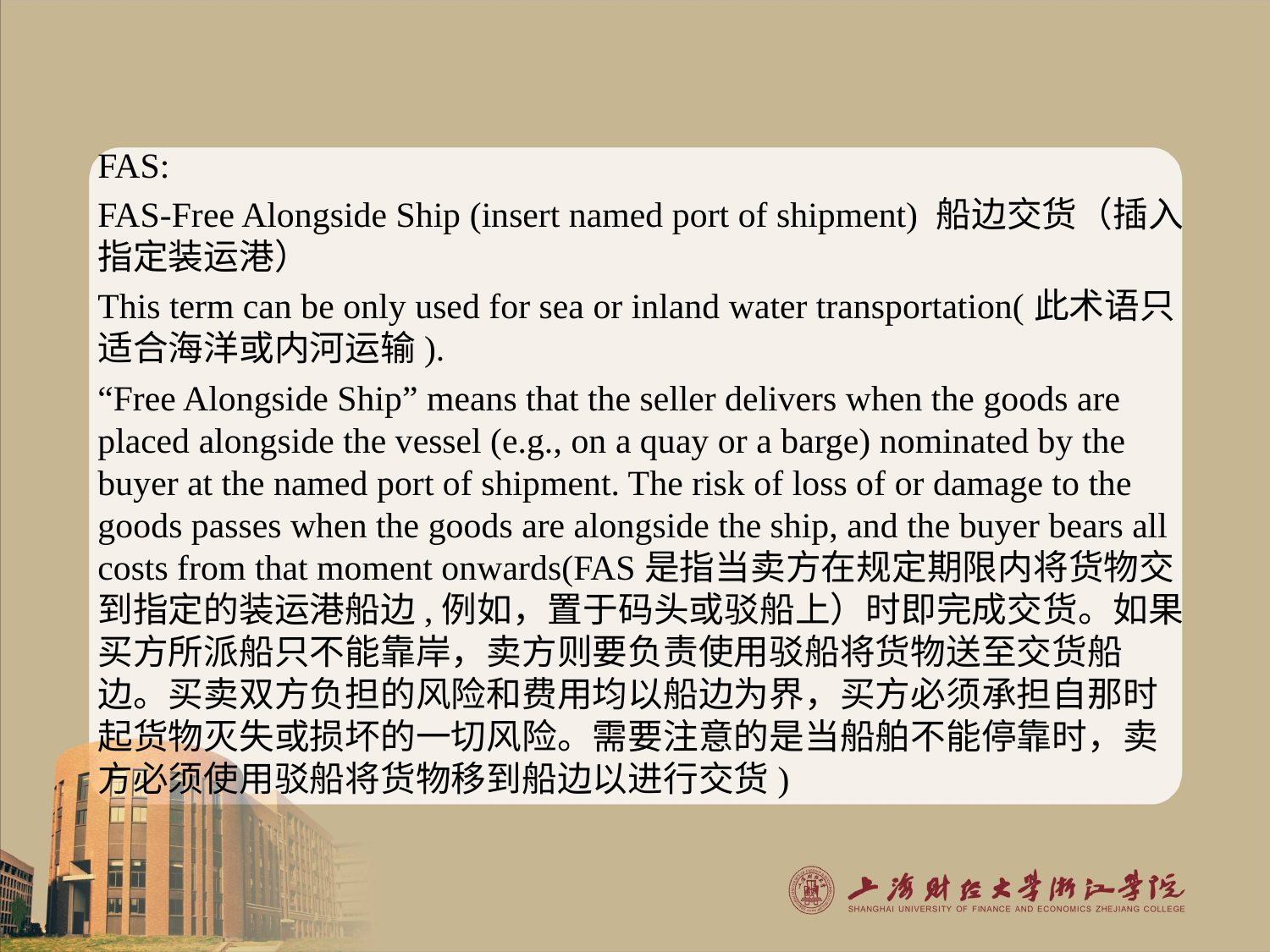

#
FAS:
FAS-Free Alongside Ship (insert named port of shipment) 船边交货（插入指定装运港）
This term can be only used for sea or inland water transportation(此术语只适合海洋或内河运输).
“Free Alongside Ship” means that the seller delivers when the goods are placed alongside the vessel (e.g., on a quay or a barge) nominated by the buyer at the named port of shipment. The risk of loss of or damage to the goods passes when the goods are alongside the ship, and the buyer bears all costs from that moment onwards(FAS是指当卖方在规定期限内将货物交到指定的装运港船边,例如，置于码头或驳船上）时即完成交货。如果买方所派船只不能靠岸，卖方则要负责使用驳船将货物送至交货船边。买卖双方负担的风险和费用均以船边为界，买方必须承担自那时起货物灭失或损坏的一切风险。需要注意的是当船舶不能停靠时，卖方必须使用驳船将货物移到船边以进行交货)